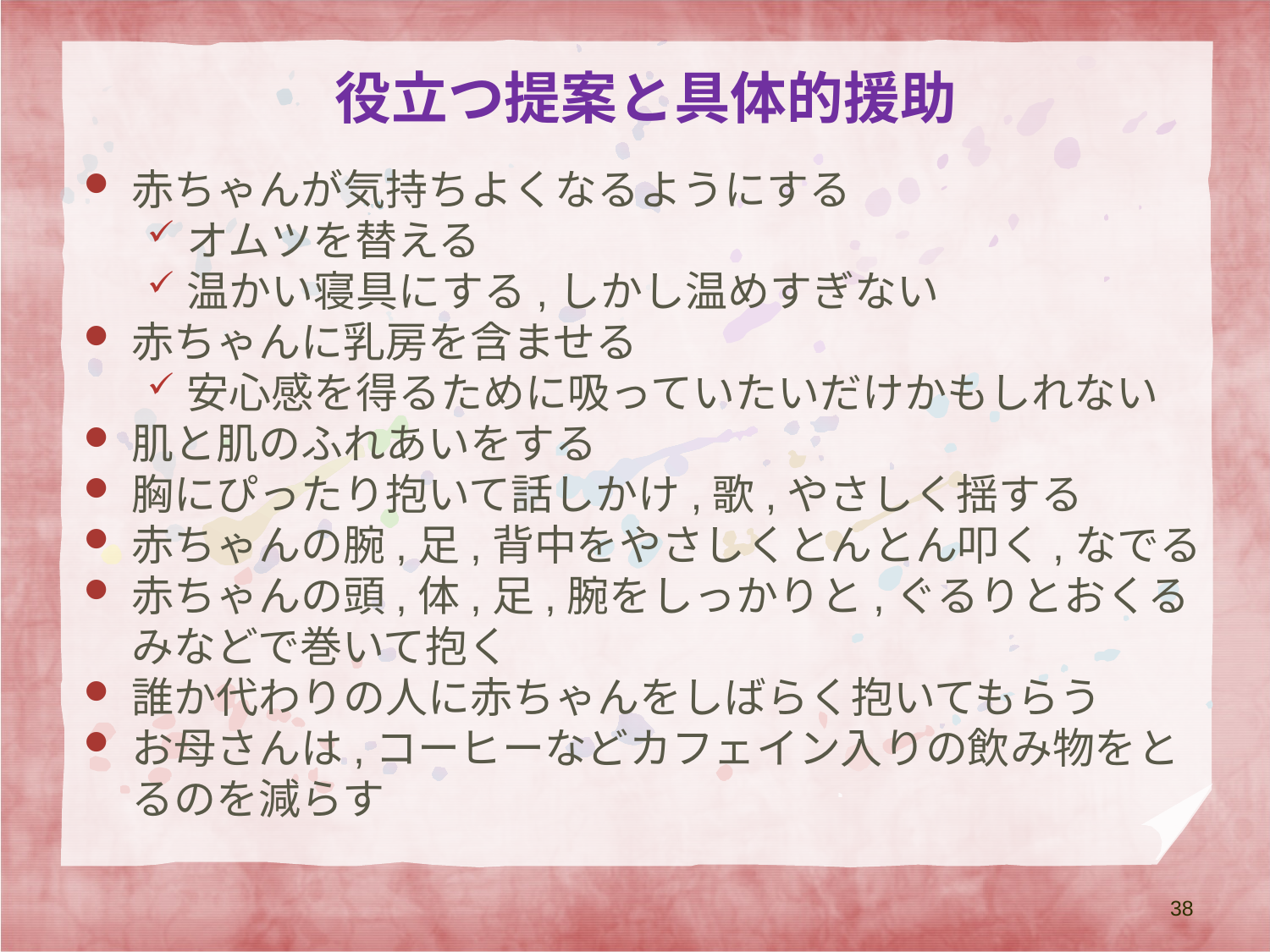

# 役立つ提案と具体的援助
赤ちゃんが気持ちよくなるようにする
オムツを替える
温かい寝具にする,しかし温めすぎない
赤ちゃんに乳房を含ませる
安心感を得るために吸っていたいだけかもしれない
肌と肌のふれあいをする
胸にぴったり抱いて話しかけ,歌,やさしく揺する
赤ちゃんの腕,足,背中をやさしくとんとん叩く,なでる
赤ちゃんの頭,体,足,腕をしっかりと,ぐるりとおくるみなどで巻いて抱く
誰か代わりの人に赤ちゃんをしばらく抱いてもらう
お母さんは,コーヒーなどカフェイン入りの飲み物をとるのを減らす

38